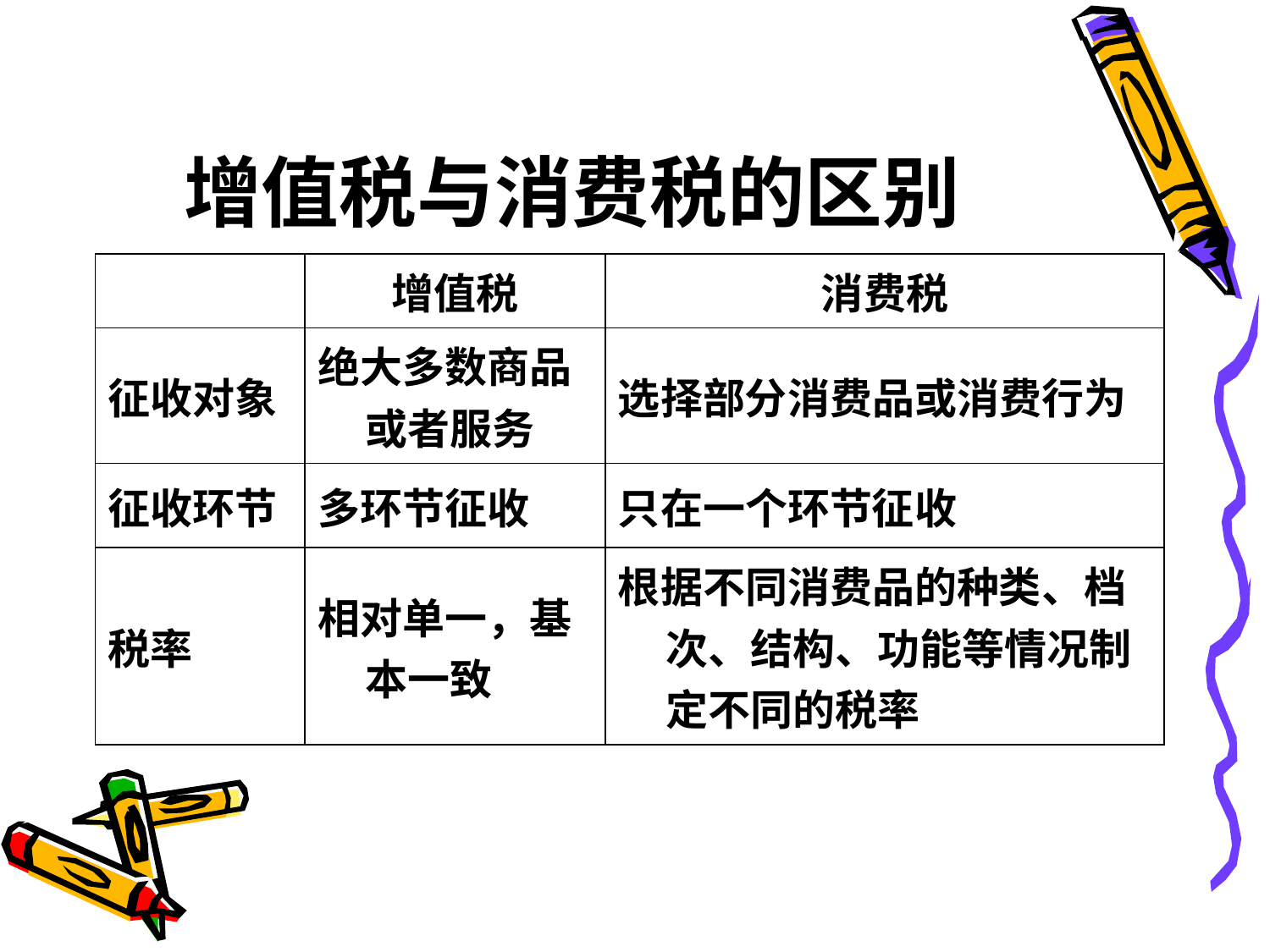

# 增值税与消费税的区别
|  | 增值税 | 消费税 |
| --- | --- | --- |
| 征收对象 | 绝大多数商品或者服务 | 选择部分消费品或消费行为 |
| 征收环节 | 多环节征收 | 只在一个环节征收 |
| 税率 | 相对单一，基本一致 | 根据不同消费品的种类、档次、结构、功能等情况制定不同的税率 |